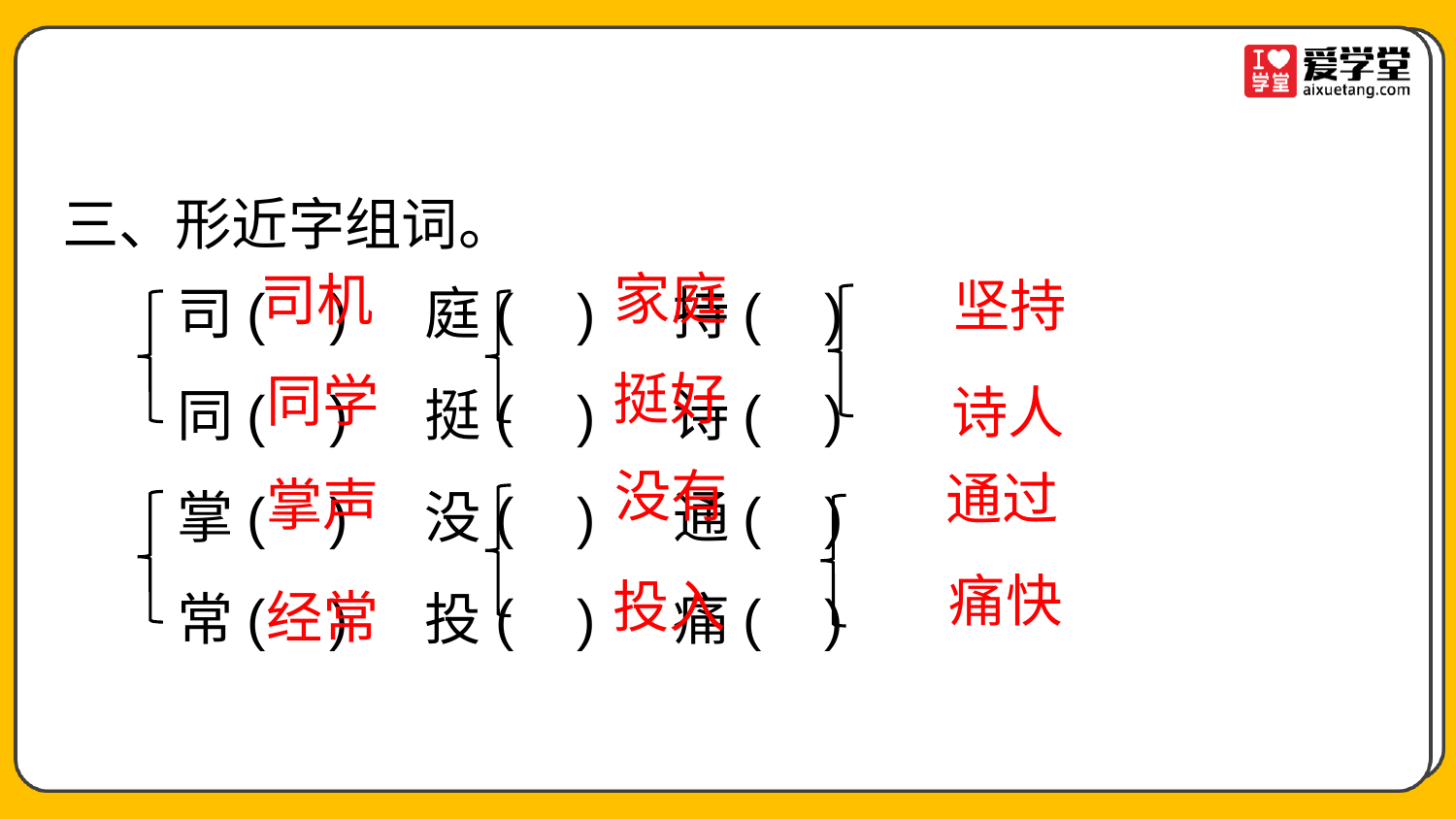

三、形近字组词。
司(    )    庭(    )    持(    )
同(    )    挺(    )    诗(    )
掌(    )    没(    )    通(    )
常(    )    投(    )    痛(    )
家庭
司机
坚持

挺好
同学
诗人
没有
通过
掌声

痛快
投入
经常